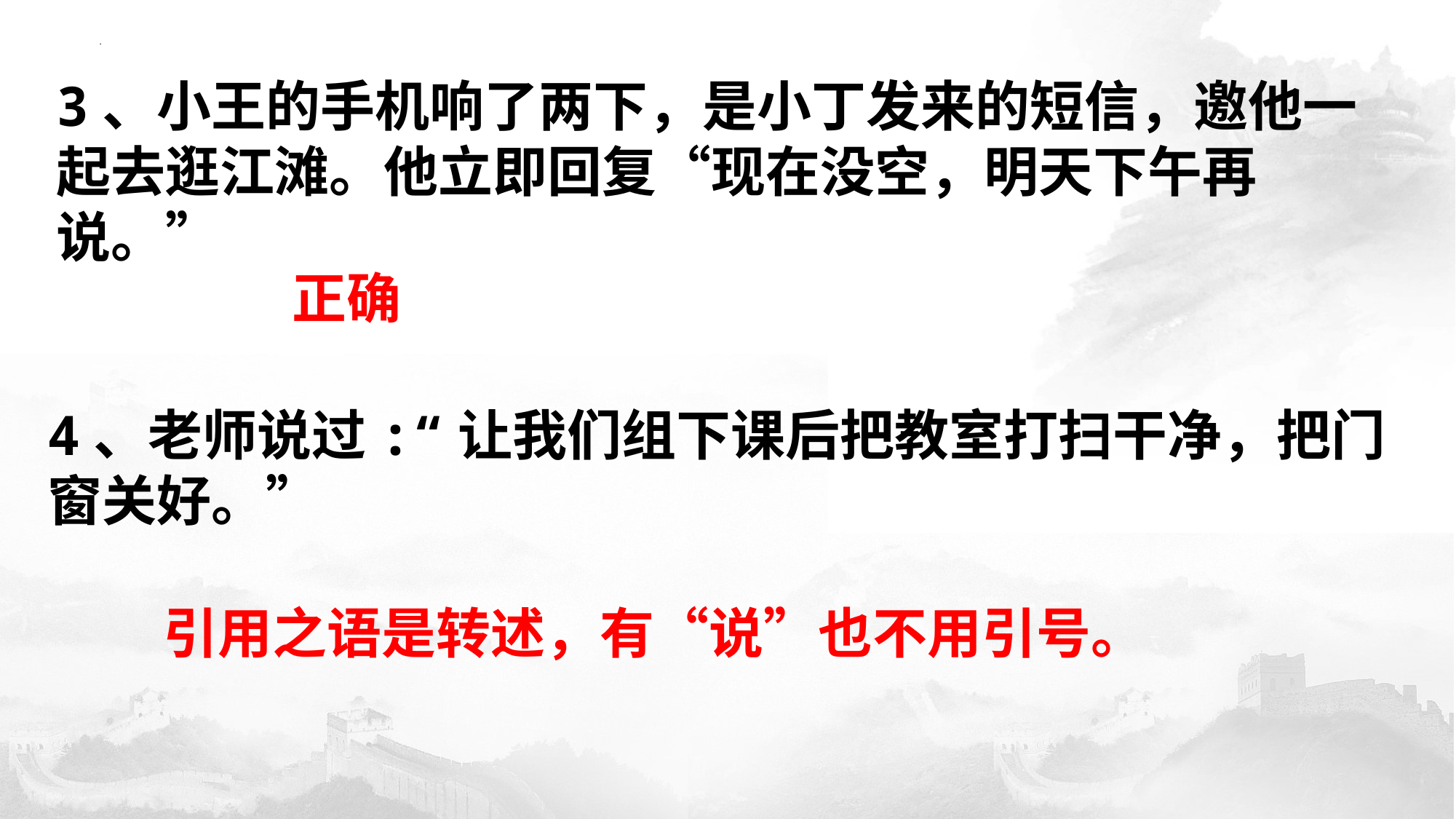

3、小王的手机响了两下，是小丁发来的短信，邀他一起去逛江滩。他立即回复“现在没空，明天下午再说。”
正确
4、老师说过:“让我们组下课后把教室打扫干净，把门窗关好。”
引用之语是转述，有“说”也不用引号。